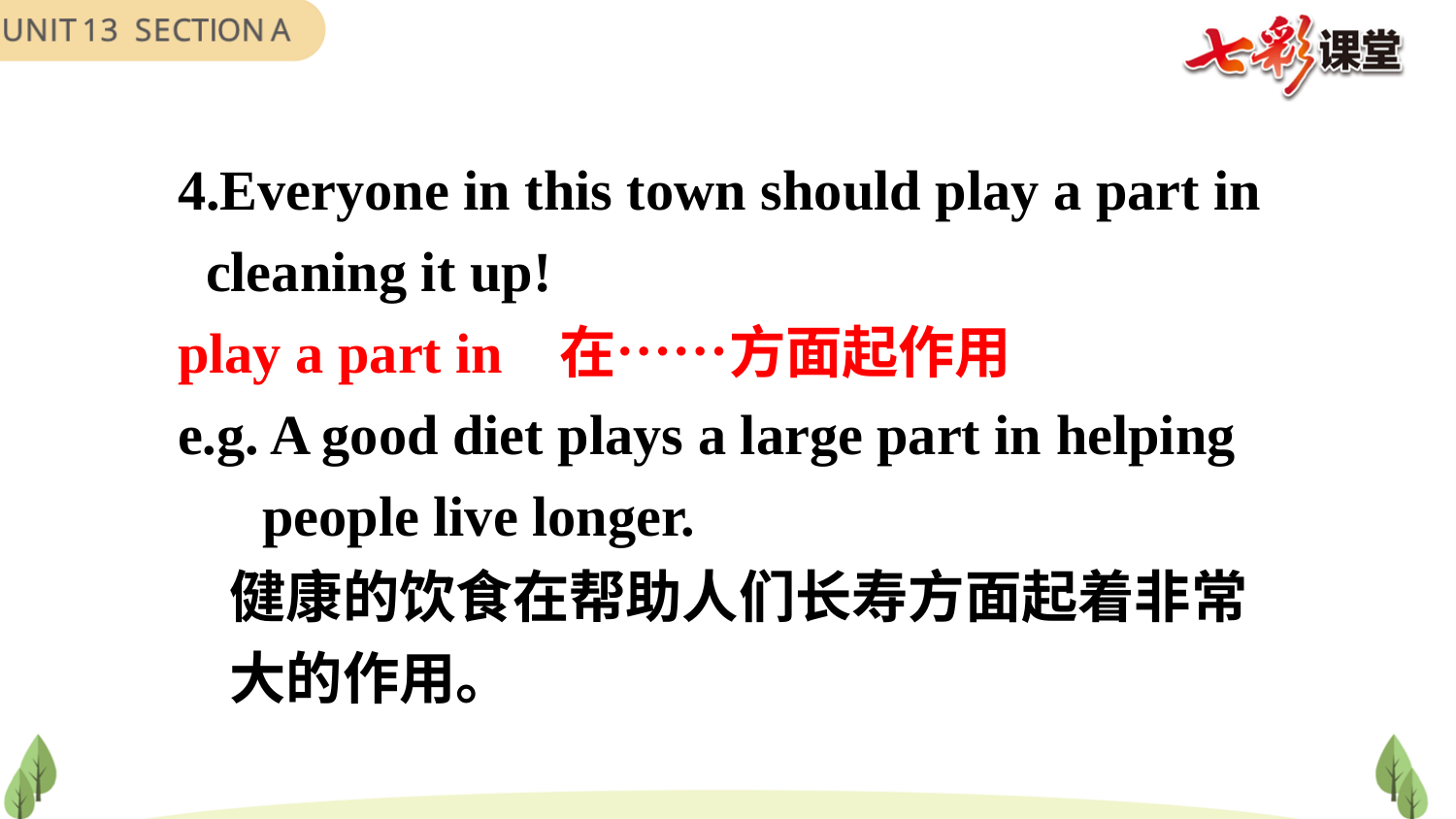

4.Everyone in this town should play a part in
  cleaning it up!
play a part in   在……方面起作用
e.g. A good diet plays a large part in helping
      people live longer.
   健康的饮食在帮助人们长寿方面起着非常
   大的作用。